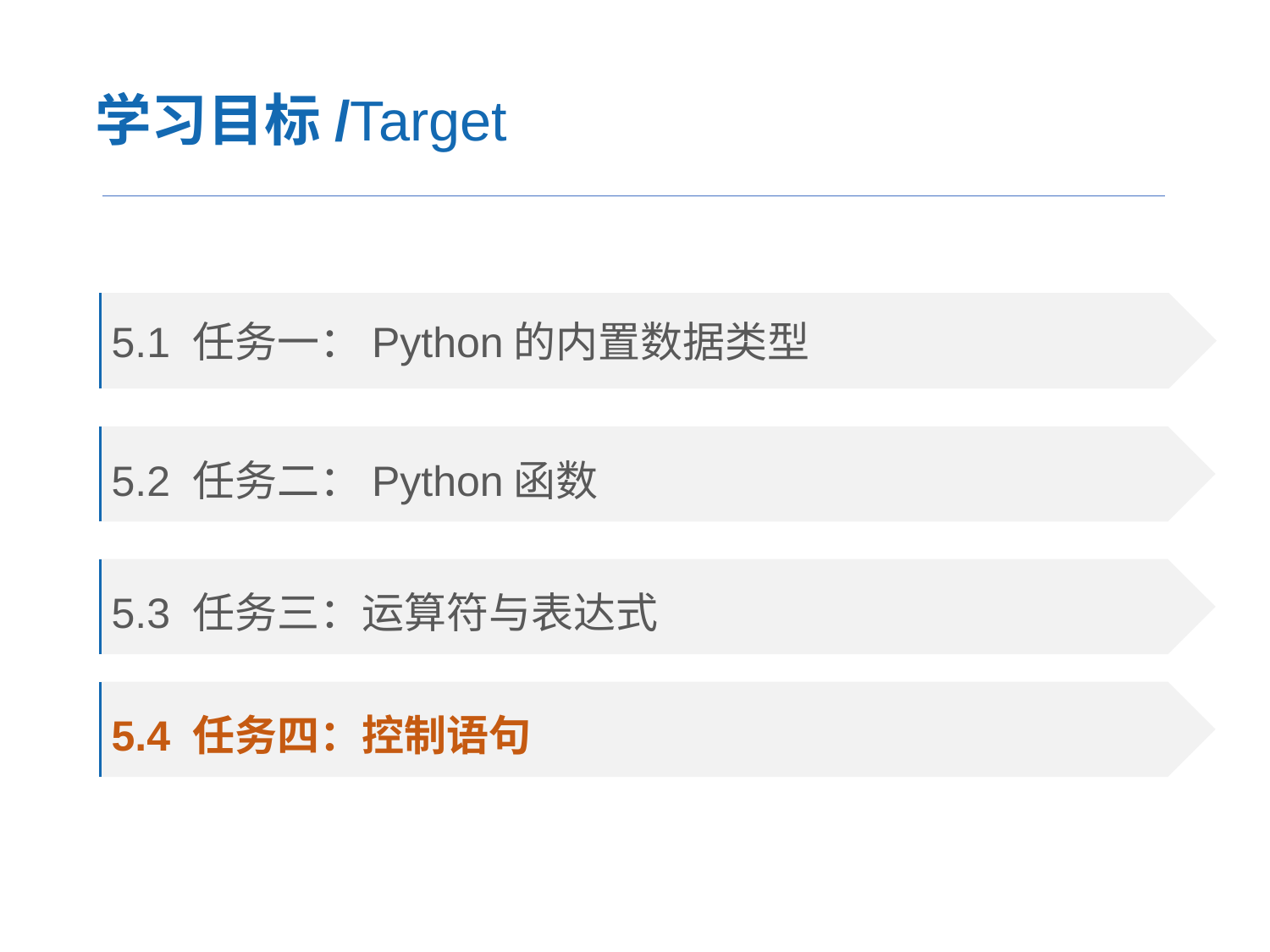

学习目标/Target
5.1 任务一：Python的内置数据类型

5.2 任务二：Python函数

5.3 任务三：运算符与表达式

5.4 任务四：控制语句